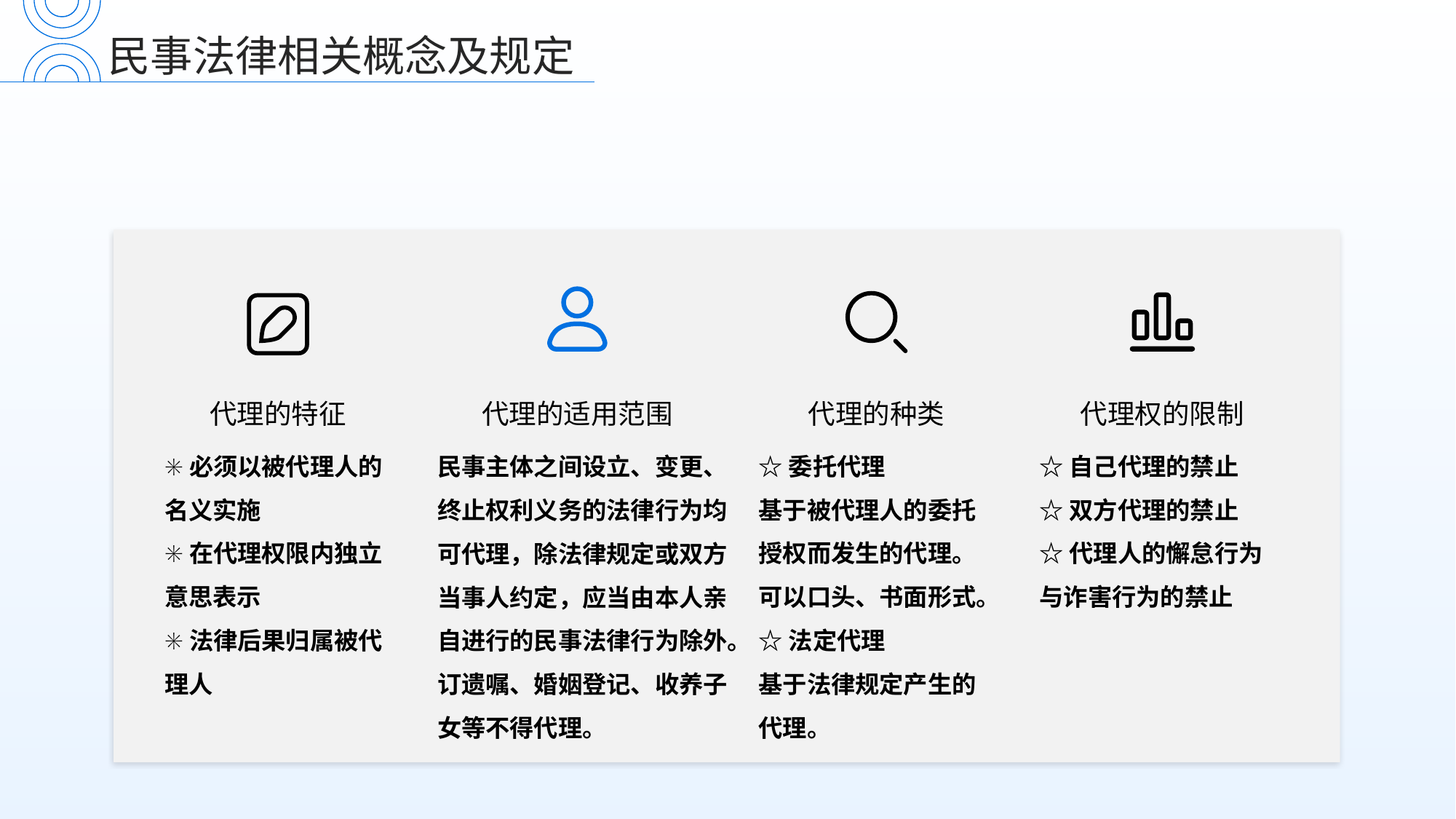

民事法律相关概念及规定

代理的特征
代理的种类
代理权的限制
代理的适用范围
✳必须以被代理人的名义实施
✳在代理权限内独立意思表示
✳法律后果归属被代理人
☆委托代理
基于被代理人的委托授权而发生的代理。可以口头、书面形式。
☆法定代理
基于法律规定产生的代理。
☆自己代理的禁止
☆双方代理的禁止
☆代理人的懈怠行为与诈害行为的禁止
民事主体之间设立、变更、终止权利义务的法律行为均可代理，除法律规定或双方当事人约定，应当由本人亲自进行的民事法律行为除外。订遗嘱、婚姻登记、收养子女等不得代理。